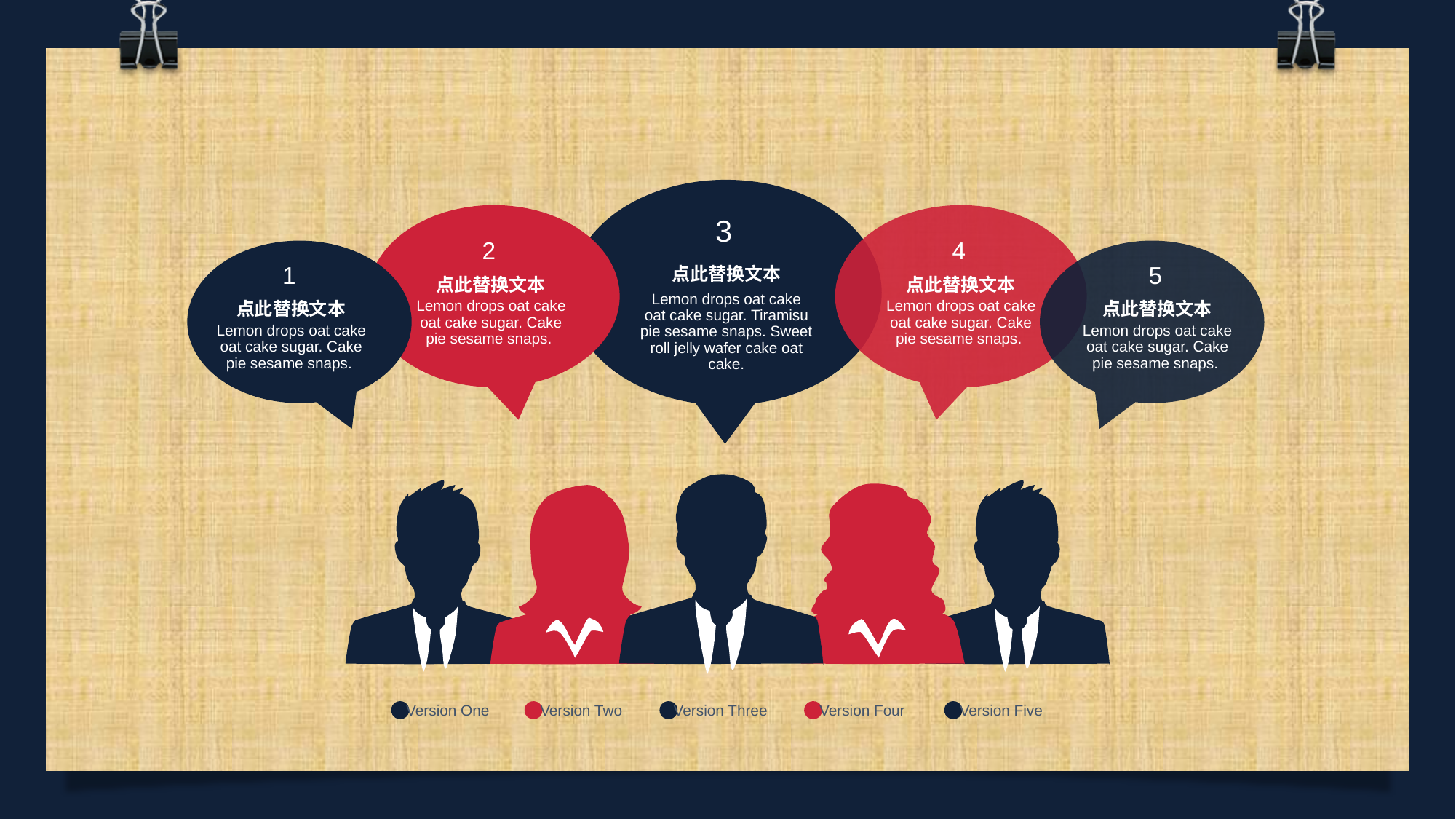

3
点此替换文本
Lemon drops oat cake oat cake sugar. Tiramisu pie sesame snaps. Sweet roll jelly wafer cake oat cake.
2
点此替换文本
Lemon drops oat cake oat cake sugar. Cake pie sesame snaps.
4
点此替换文本
Lemon drops oat cake oat cake sugar. Cake pie sesame snaps.

1
点此替换文本
Lemon drops oat cake oat cake sugar. Cake pie sesame snaps.
5
点此替换文本
Lemon drops oat cake oat cake sugar. Cake pie sesame snaps.

Version One
Version Two
Version Three
Version Four
Version Five